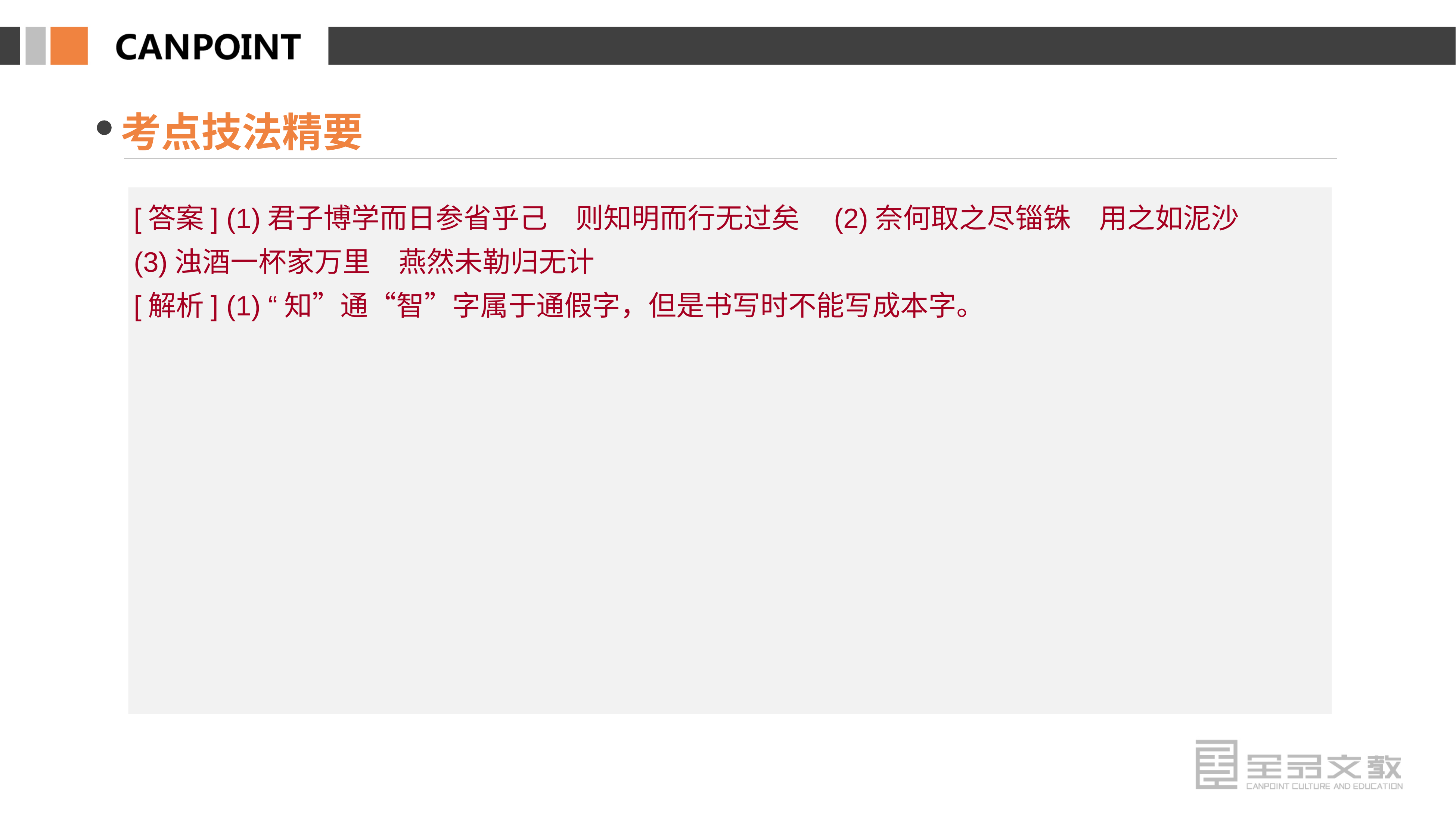

考点技法精要

[答案] (1)君子博学而日参省乎己　则知明而行无过矣　(2)奈何取之尽锱铢　用之如泥沙
(3)浊酒一杯家万里　燕然未勒归无计
[解析] (1) “知”通“智”字属于通假字，但是书写时不能写成本字。